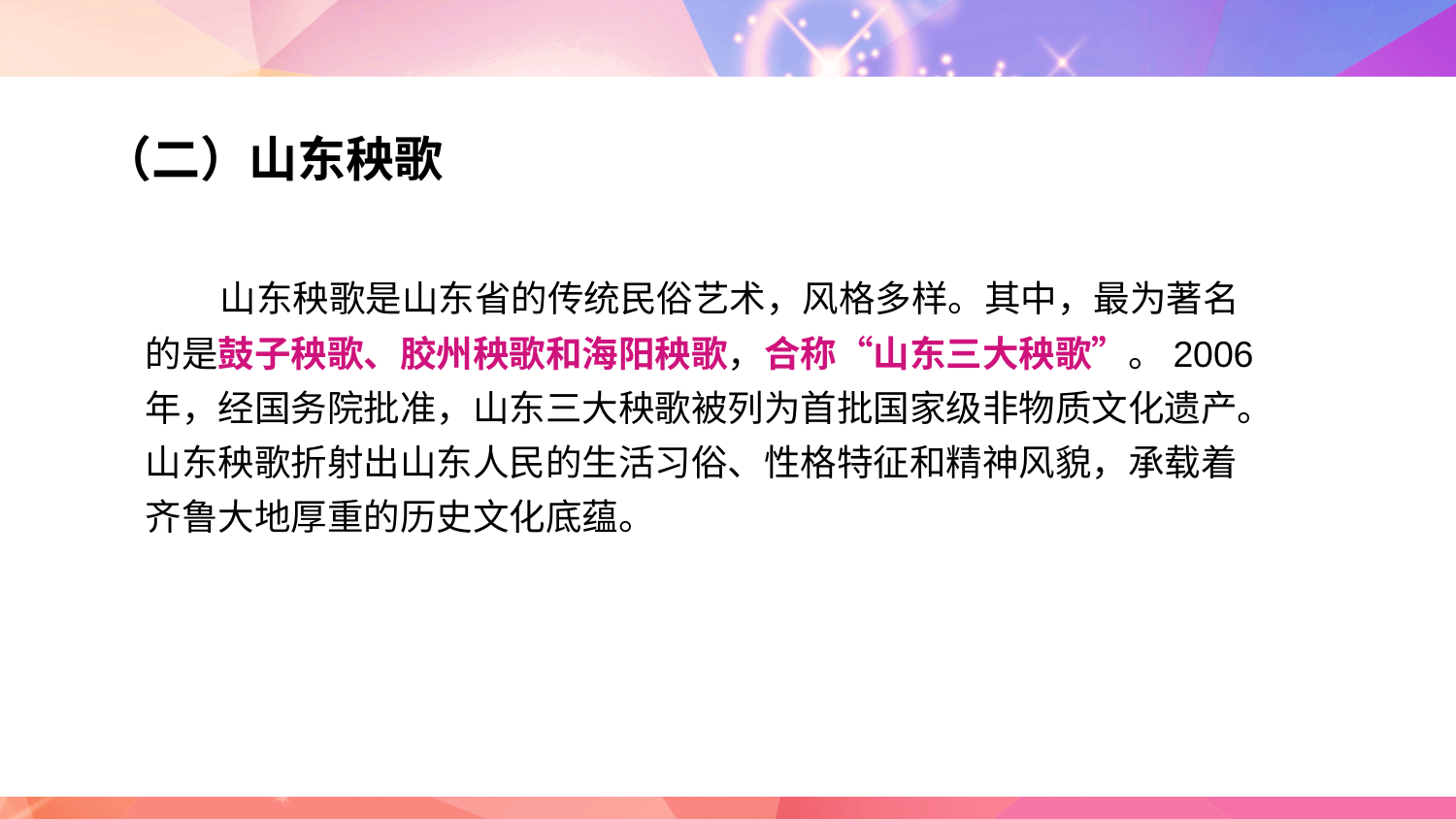

（二）山东秧歌
        山东秧歌是山东省的传统民俗艺术，风格多样。其中，最为著名的是鼓子秧歌、胶州秧歌和海阳秧歌，合称“山东三大秧歌”。2006年，经国务院批准，山东三大秧歌被列为首批国家级非物质文化遗产。山东秧歌折射出山东人民的生活习俗、性格特征和精神风貌，承载着齐鲁大地厚重的历史文化底蕴。